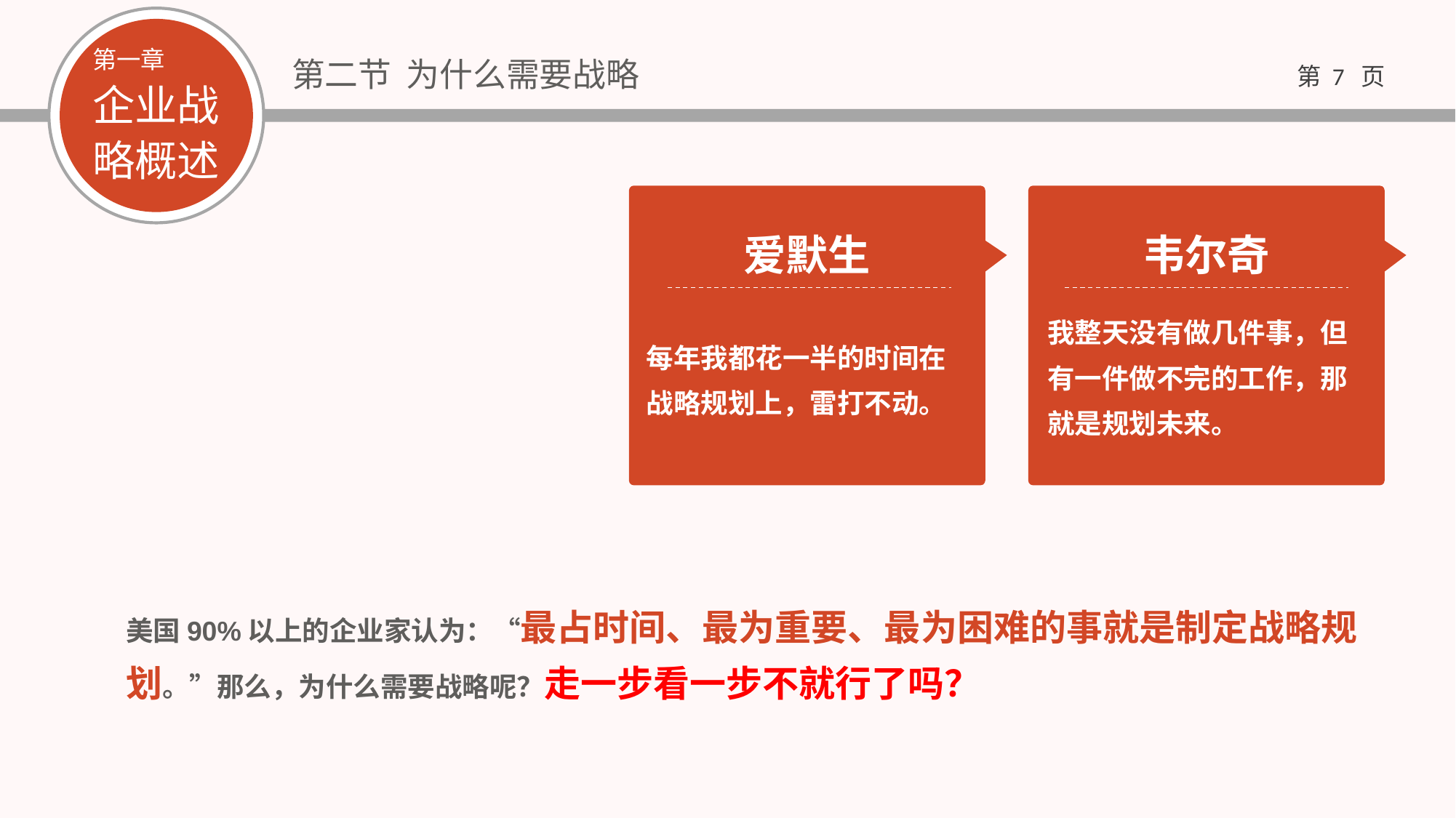

第二节  为什么需要战略

爱默生
韦尔奇
我整天没有做几件事，但有一件做不完的工作，那就是规划未来。
每年我都花一半的时间在战略规划上，雷打不动。
美国90%以上的企业家认为：“最占时间、最为重要、最为困难的事就是制定战略规划。”那么，为什么需要战略呢？走一步看一步不就行了吗？